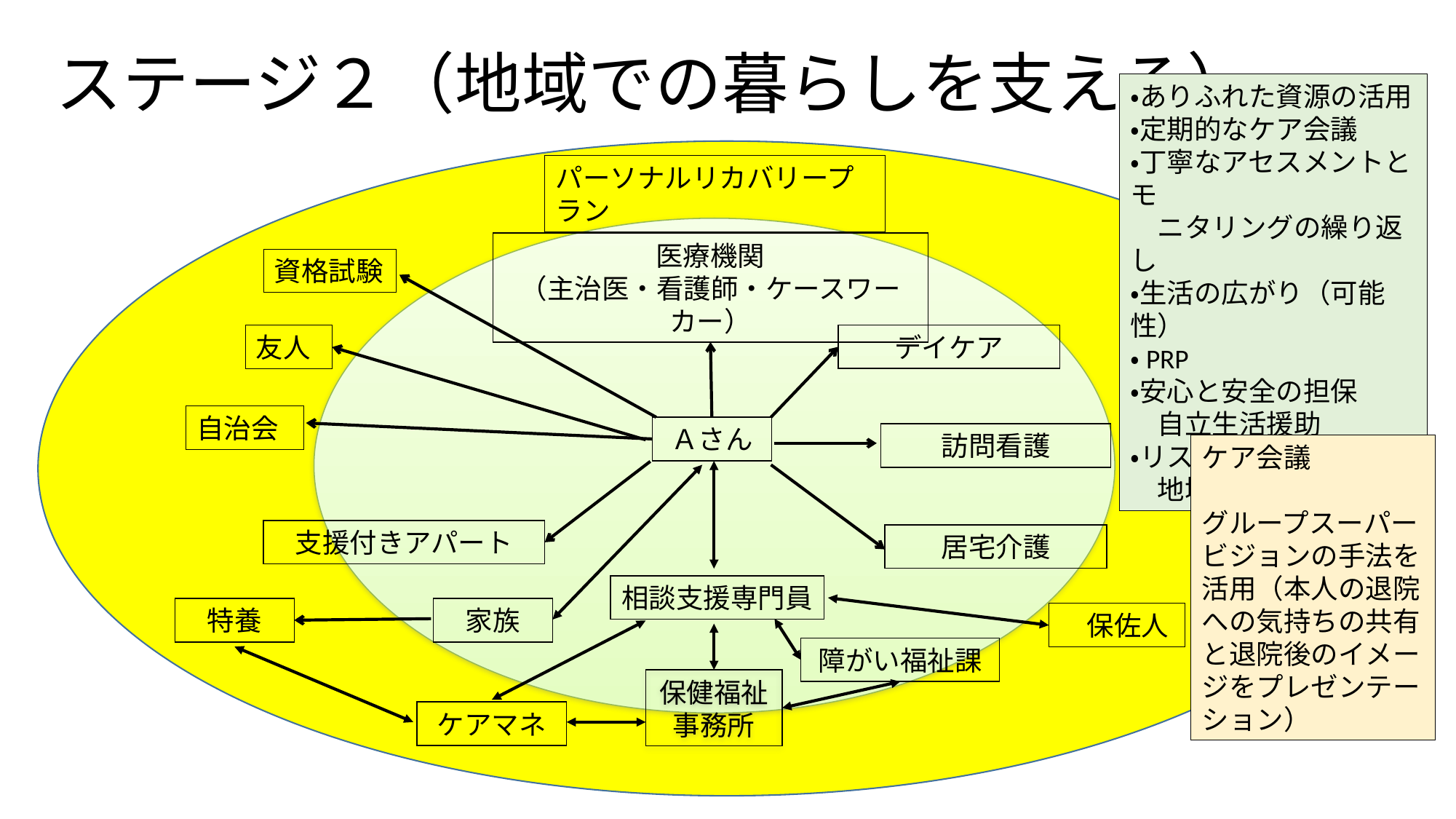

# ステージ２（地域での暮らしを支える）
・ありふれた資源の活用
・定期的なケア会議
・丁寧なアセスメントとモ
　ニタリングの繰り返し
・生活の広がり（可能性）
・PRP
・安心と安全の担保
　自立生活援助
・リスクマネジメント
　地域定着支援

パーソナルリカバリープラン

医療機関
（主治医・看護師・ケースワーカー）
資格試験
デイケア
友人
自治会
Ａさん
訪問看護
ケア会議

グループスーパー
ビジョンの手法を
活用（本人の退院への気持ちの共有と退院後のイメージをプレゼンテーション）
支援付きアパート
居宅介護
相談支援専門員
特養
家族
　保佐人
障がい福祉課
保健福祉
事務所
ケアマネ